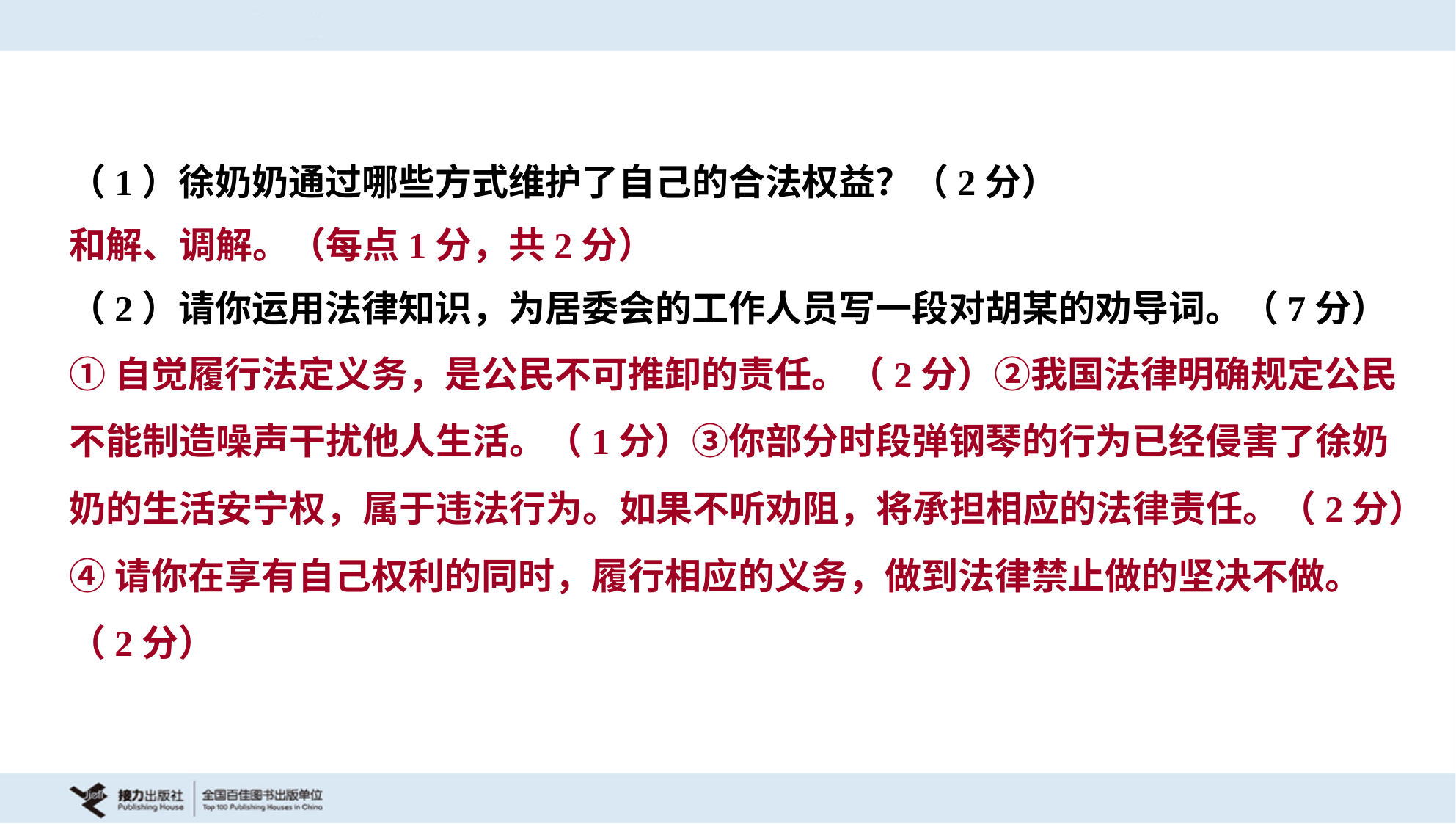

（1）徐奶奶通过哪些方式维护了自己的合法权益？（2分）
和解、调解。（每点1分，共2分）
（2）请你运用法律知识，为居委会的工作人员写一段对胡某的劝导词。（7分）
①自觉履行法定义务，是公民不可推卸的责任。（2分）②我国法律明确规定公民
不能制造噪声干扰他人生活。（1分）③你部分时段弹钢琴的行为已经侵害了徐奶
奶的生活安宁权，属于违法行为。如果不听劝阻，将承担相应的法律责任。（2分）
④请你在享有自己权利的同时，履行相应的义务，做到法律禁止做的坚决不做。
（2分）